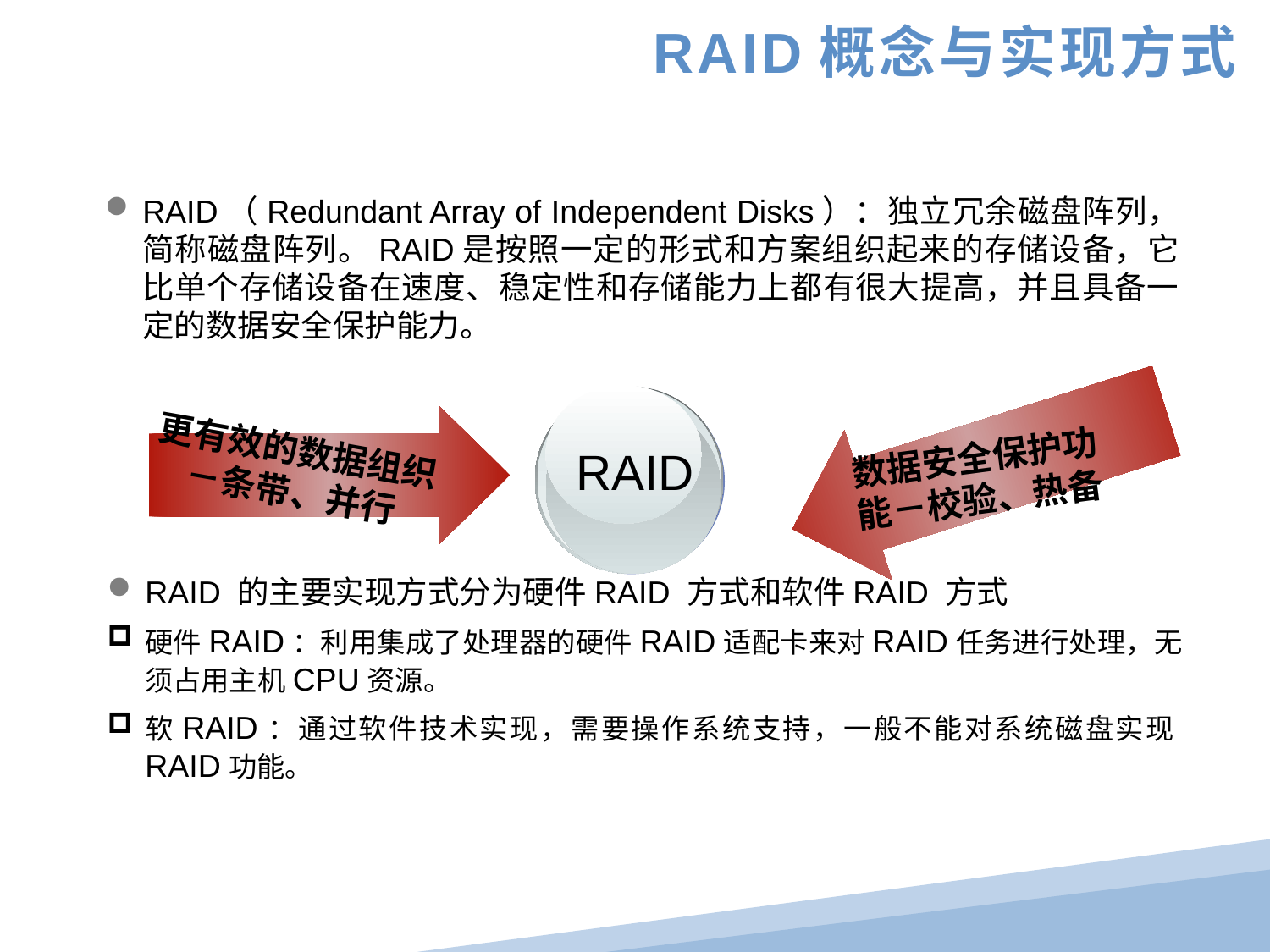

RAID概念与实现方式
RAID（Redundant Array of Independent Disks）：独立冗余磁盘阵列，简称磁盘阵列。RAID是按照一定的形式和方案组织起来的存储设备，它比单个存储设备在速度、稳定性和存储能力上都有很大提高，并且具备一定的数据安全保护能力。

更有效的数据组织－条带、并行
数据安全保护功能－校验、热备
RAID
RAID 的主要实现方式分为硬件RAID 方式和软件RAID 方式
硬件RAID：利用集成了处理器的硬件RAID适配卡来对RAID任务进行处理，无须占用主机CPU资源。
软RAID：通过软件技术实现，需要操作系统支持，一般不能对系统磁盘实现RAID功能。